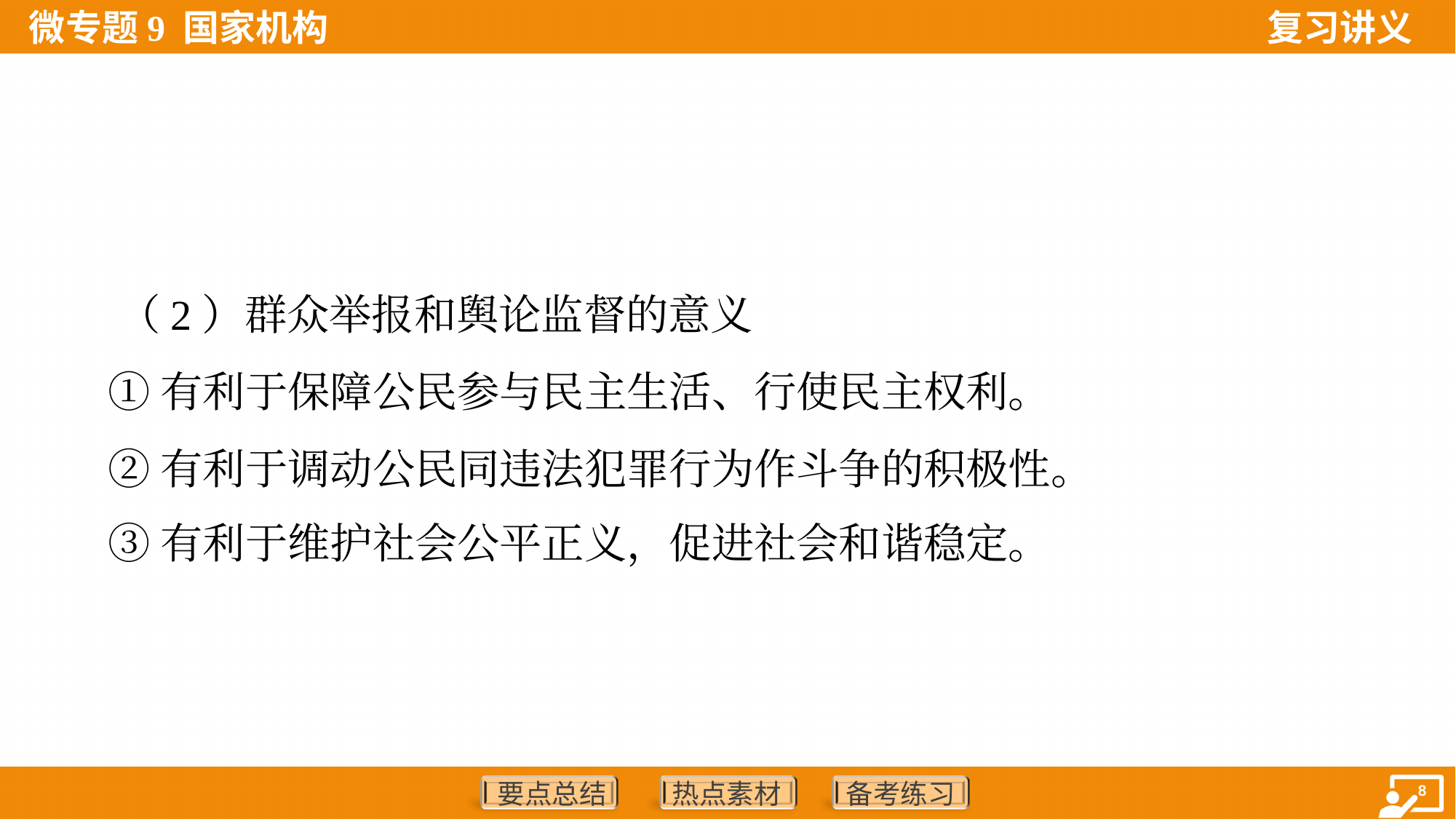

（2）群众举报和舆论监督的意义
    ①有利于保障公民参与民主生活、行使民主权利。
    ②有利于调动公民同违法犯罪行为作斗争的积极性。
    ③有利于维护社会公平正义，促进社会和谐稳定。